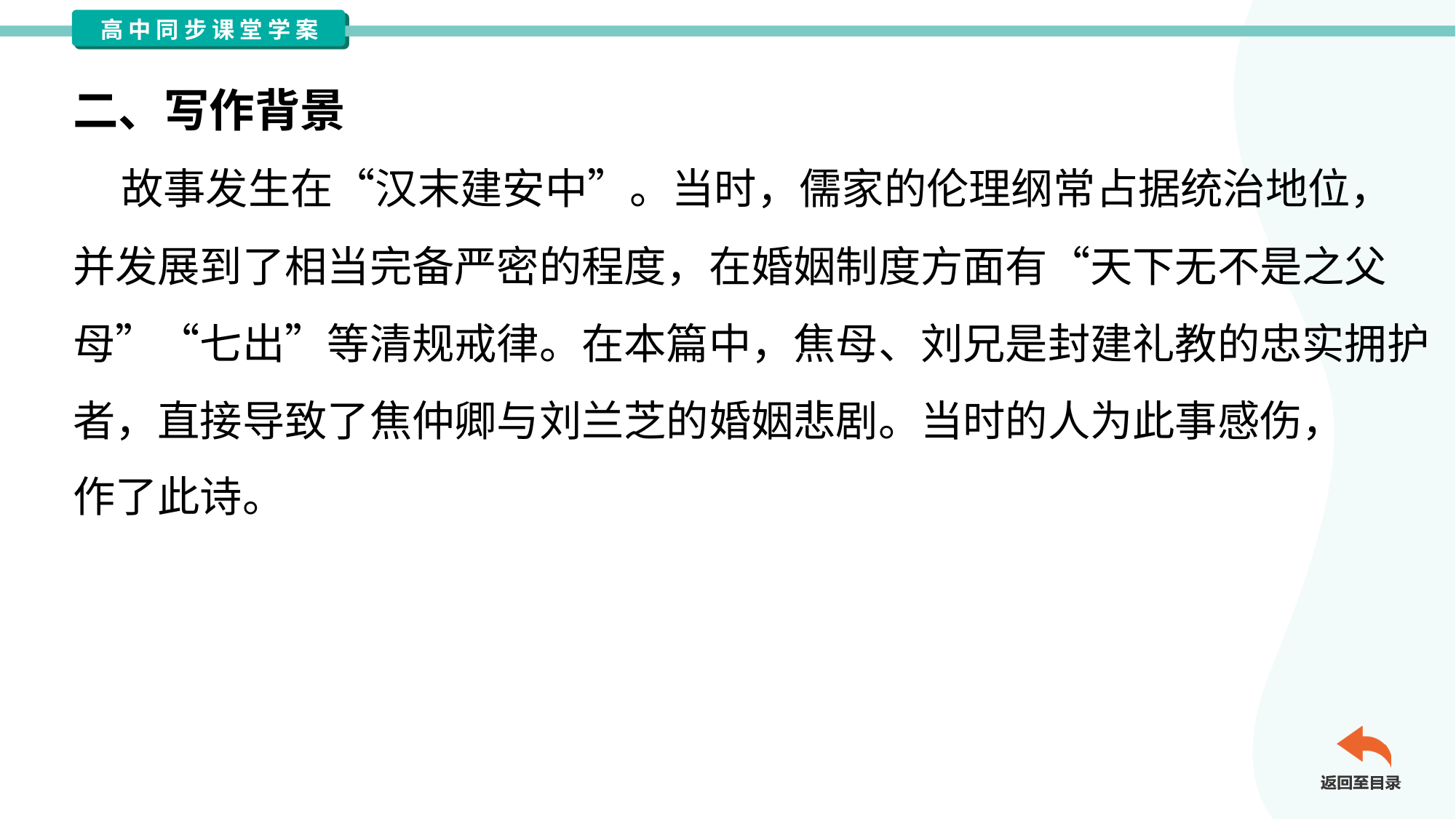

二、写作背景
    故事发生在“汉末建安中”。当时，儒家的伦理纲常占据统治地位，
并发展到了相当完备严密的程度，在婚姻制度方面有“天下无不是之父
母”“七出”等清规戒律。在本篇中，焦母、刘兄是封建礼教的忠实拥护
者，直接导致了焦仲卿与刘兰芝的婚姻悲剧。当时的人为此事感伤，
作了此诗。